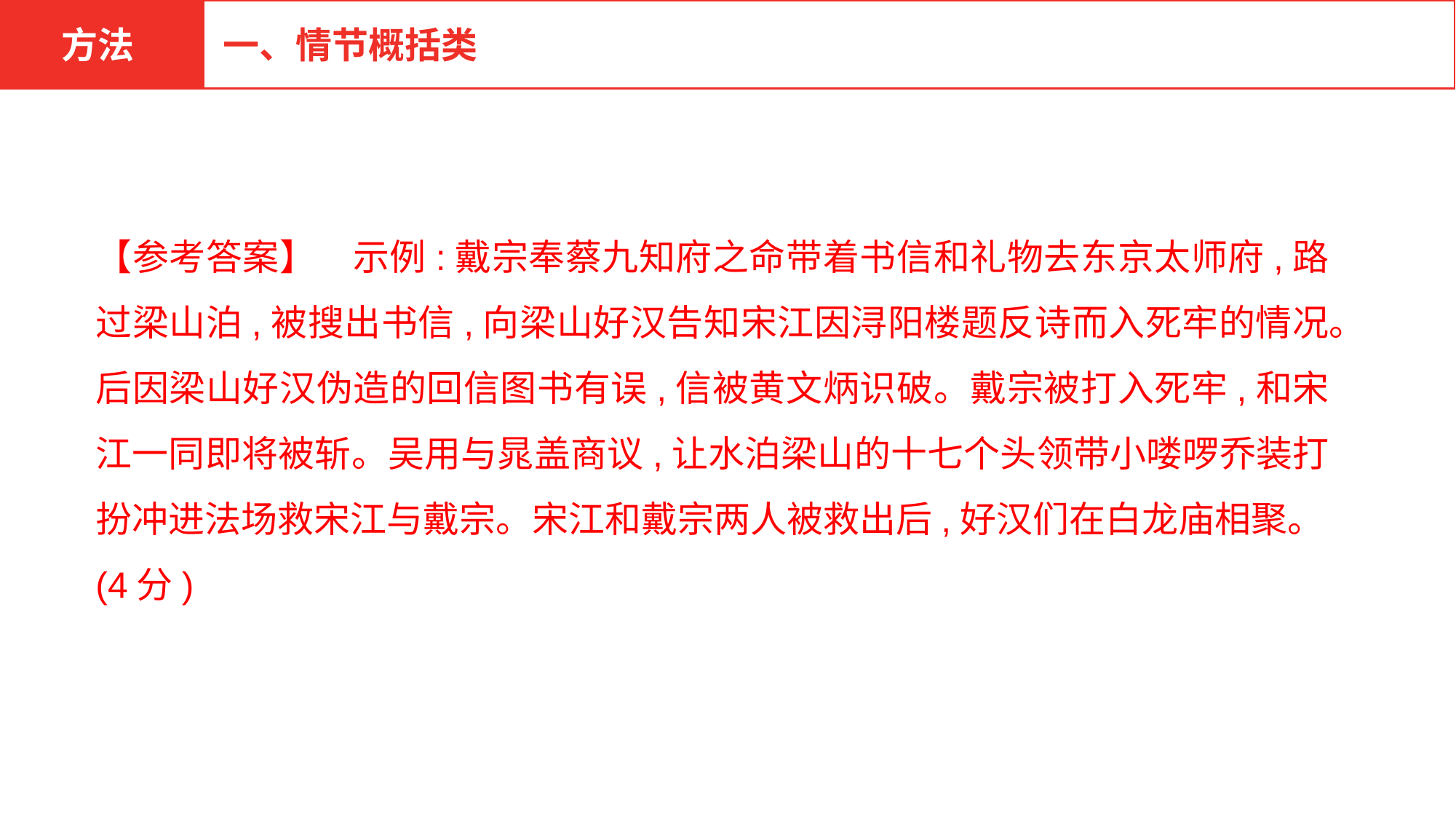

方法
一、情节概括类

【参考答案】　示例:戴宗奉蔡九知府之命带着书信和礼物去东京太师府,路过梁山泊,被搜出书信,向梁山好汉告知宋江因浔阳楼题反诗而入死牢的情况。后因梁山好汉伪造的回信图书有误,信被黄文炳识破。戴宗被打入死牢,和宋江一同即将被斩。吴用与晁盖商议,让水泊梁山的十七个头领带小喽啰乔装打扮冲进法场救宋江与戴宗。宋江和戴宗两人被救出后,好汉们在白龙庙相聚。(4分)